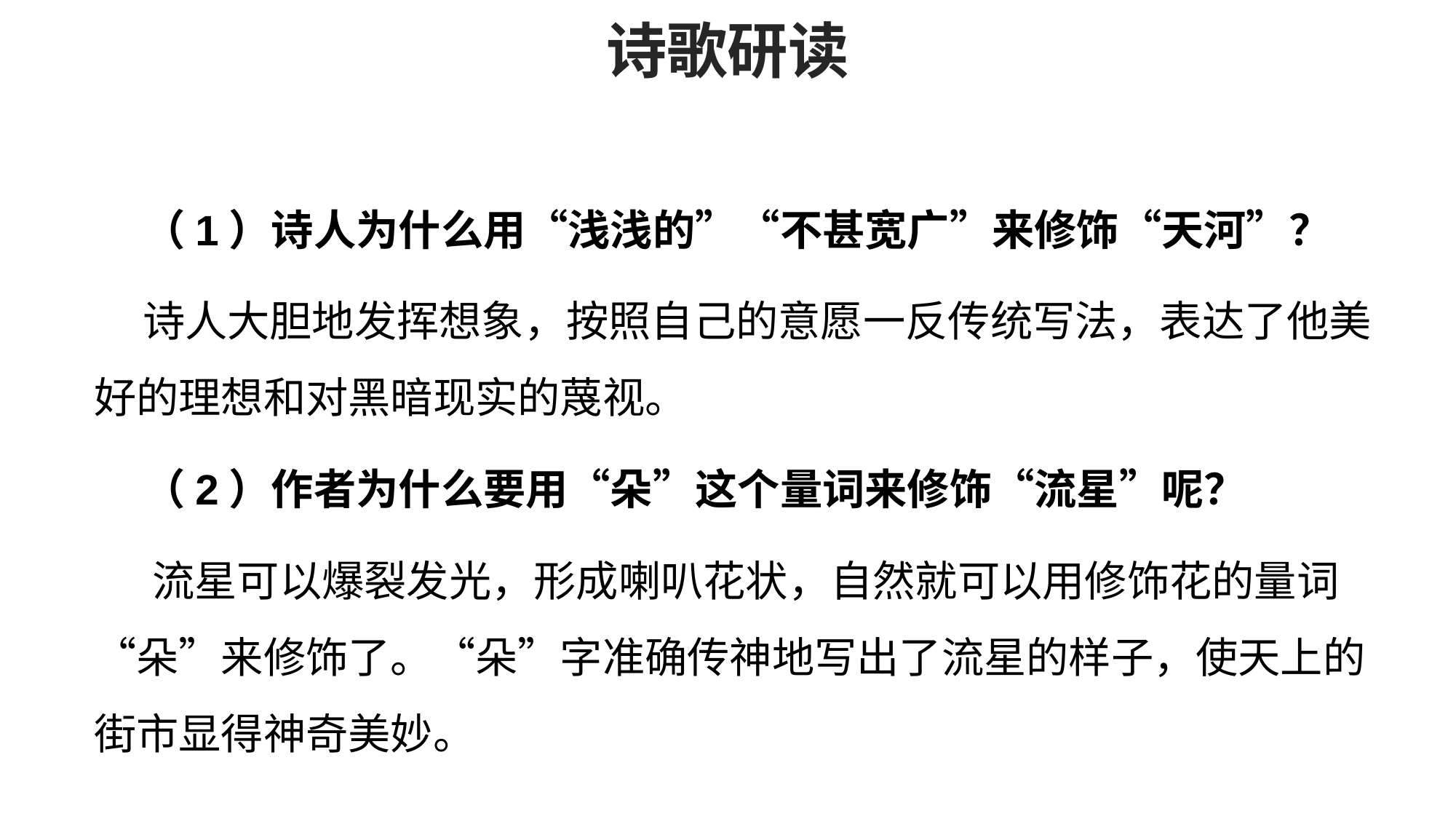

诗歌研读
    （1）诗人为什么用“浅浅的”“不甚宽广”来修饰“天河”？
    诗人大胆地发挥想象，按照自己的意愿一反传统写法，表达了他美好的理想和对黑暗现实的蔑视。
    （2）作者为什么要用“朵”这个量词来修饰“流星”呢？
     流星可以爆裂发光，形成喇叭花状，自然就可以用修饰花的量词“朵”来修饰了。“朵”字准确传神地写出了流星的样子，使天上的街市显得神奇美妙。